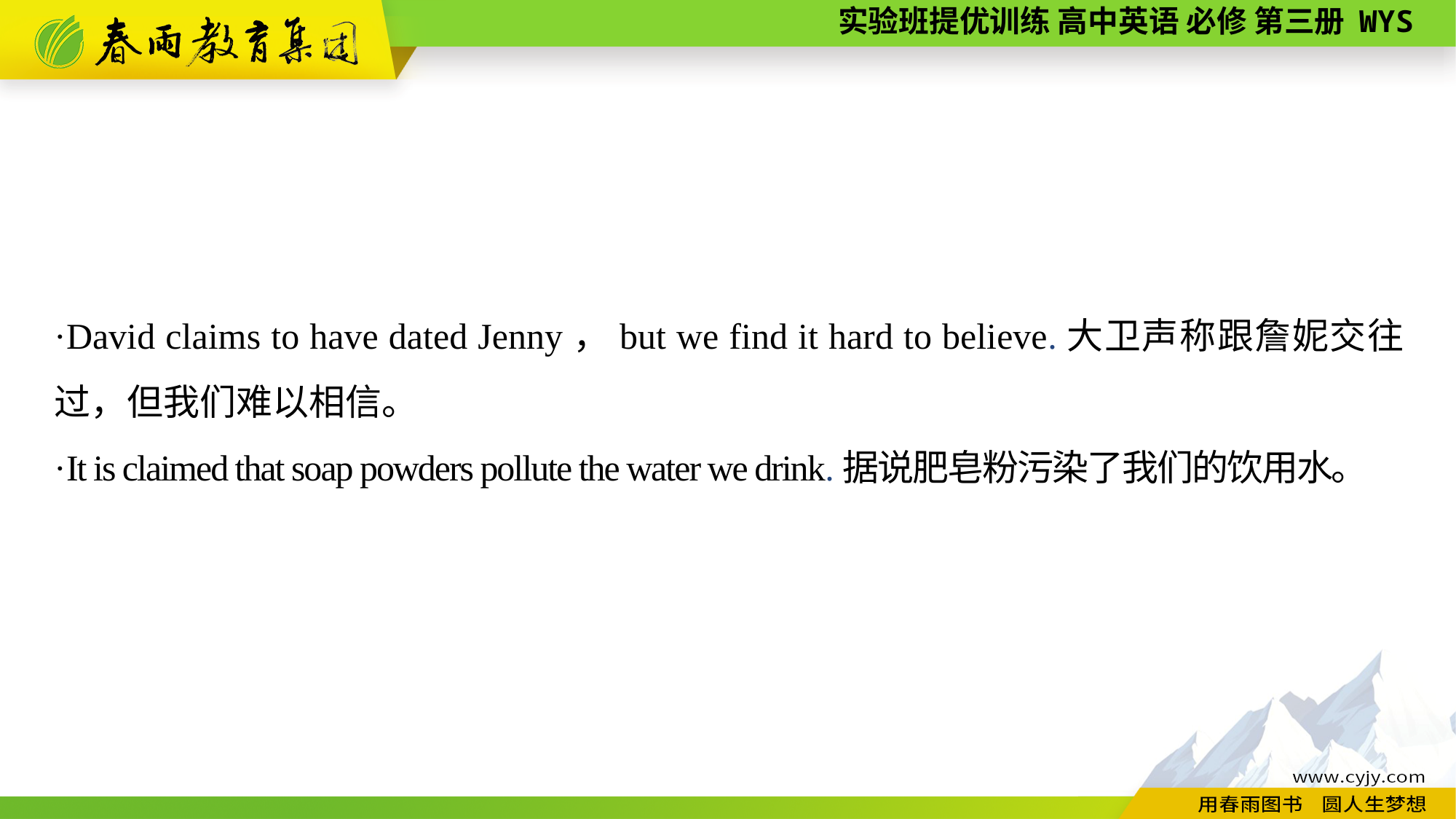

·David claims to have dated Jenny，but we find it hard to believe.大卫声称跟詹妮交往过，但我们难以相信。
·It is claimed that soap powders pollute the water we drink.据说肥皂粉污染了我们的饮用水。